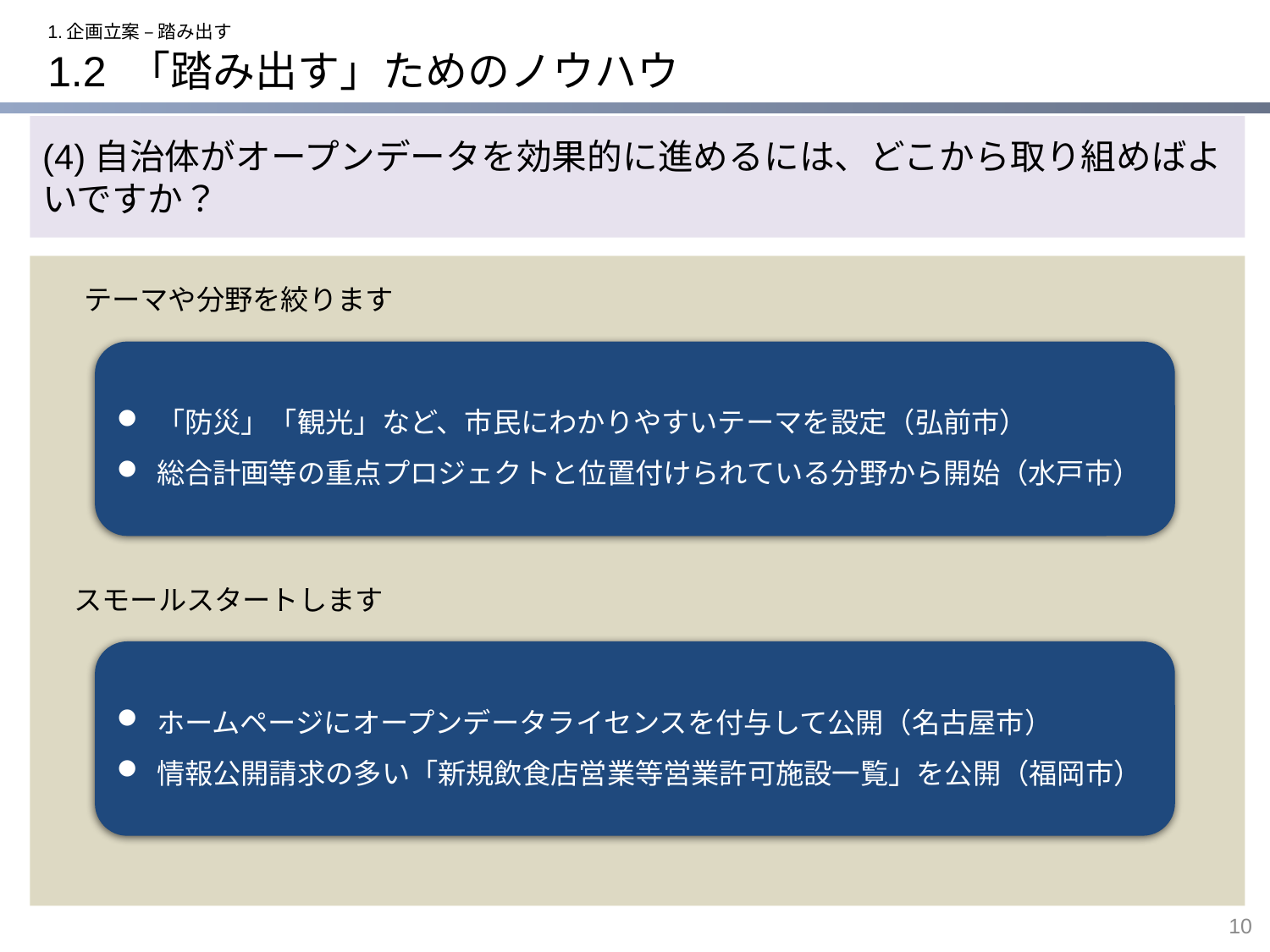

1.企画立案 – 踏み出す
# 1.2 「踏み出す」ためのノウハウ
(4)自治体がオープンデータを効果的に進めるには、どこから取り組めばよいですか？

テーマや分野を絞ります
「防災」「観光」など、市民にわかりやすいテーマを設定（弘前市）
総合計画等の重点プロジェクトと位置付けられている分野から開始（水戸市）
スモールスタートします
ホームページにオープンデータライセンスを付与して公開（名古屋市）
情報公開請求の多い「新規飲食店営業等営業許可施設一覧」を公開（福岡市）
10